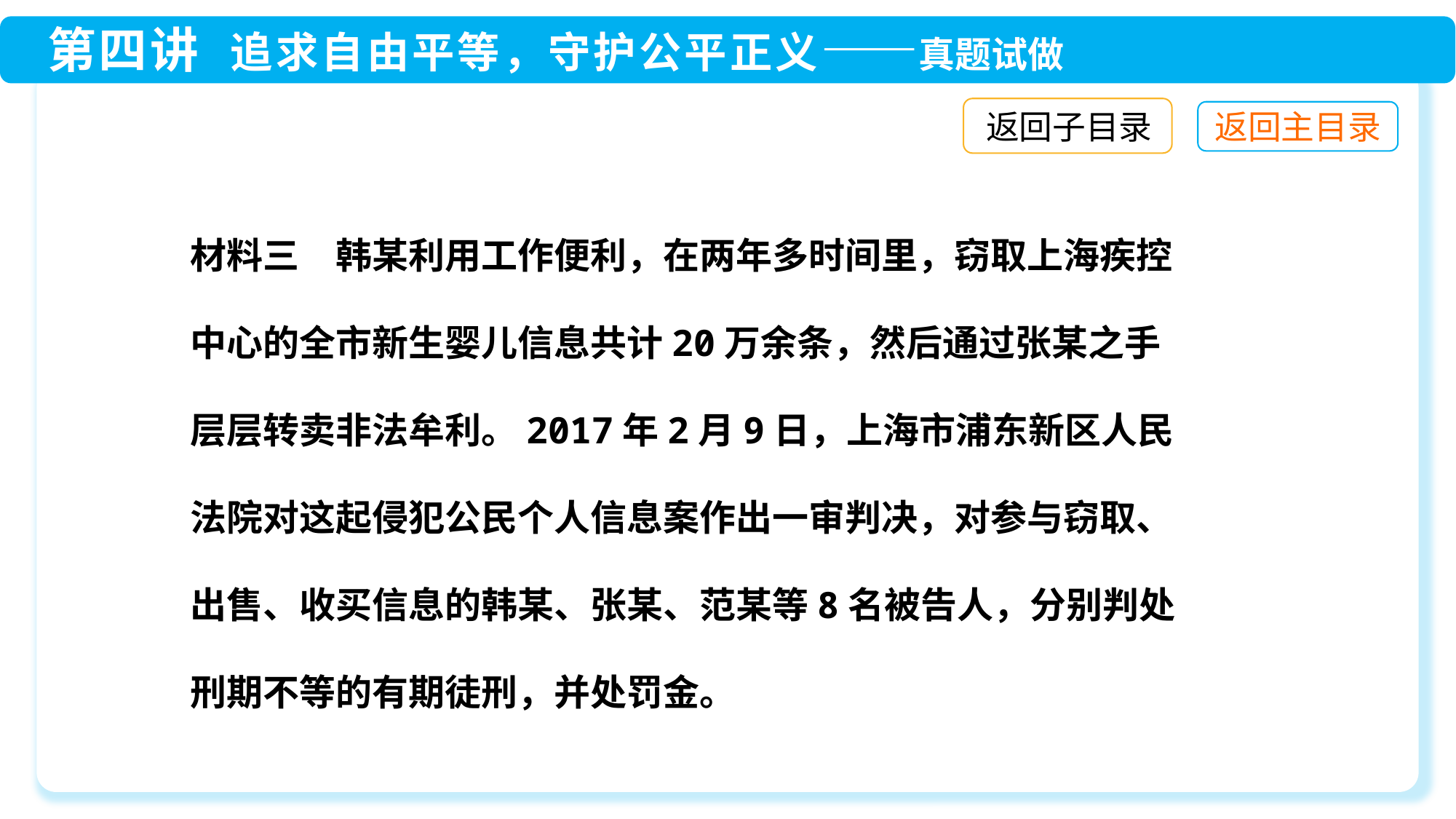

返回子目录

材料三　韩某利用工作便利，在两年多时间里，窃取上海疾控中心的全市新生婴儿信息共计20万余条，然后通过张某之手层层转卖非法牟利。2017年2月9日，上海市浦东新区人民法院对这起侵犯公民个人信息案作出一审判决，对参与窃取、出售、收买信息的韩某、张某、范某等8名被告人，分别判处刑期不等的有期徒刑，并处罚金。